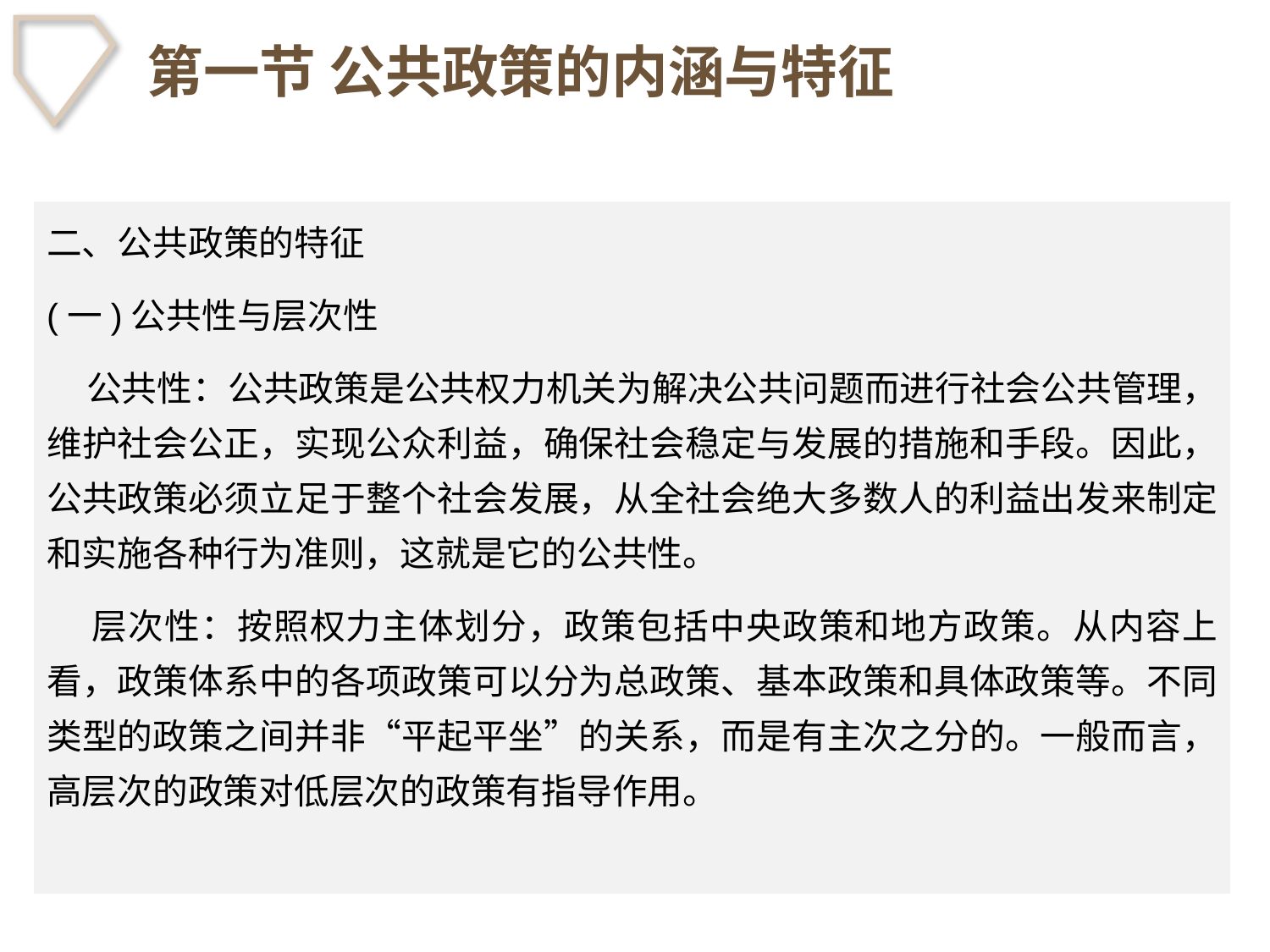

# 第一节 公共政策的内涵与特征
二、公共政策的特征
(一)公共性与层次性
    公共性：公共政策是公共权力机关为解决公共问题而进行社会公共管理，维护社会公正，实现公众利益，确保社会稳定与发展的措施和手段。因此，公共政策必须立足于整个社会发展，从全社会绝大多数人的利益出发来制定和实施各种行为准则，这就是它的公共性。
    层次性：按照权力主体划分，政策包括中央政策和地方政策。从内容上看，政策体系中的各项政策可以分为总政策、基本政策和具体政策等。不同类型的政策之间并非“平起平坐”的关系，而是有主次之分的。一般而言，高层次的政策对低层次的政策有指导作用。